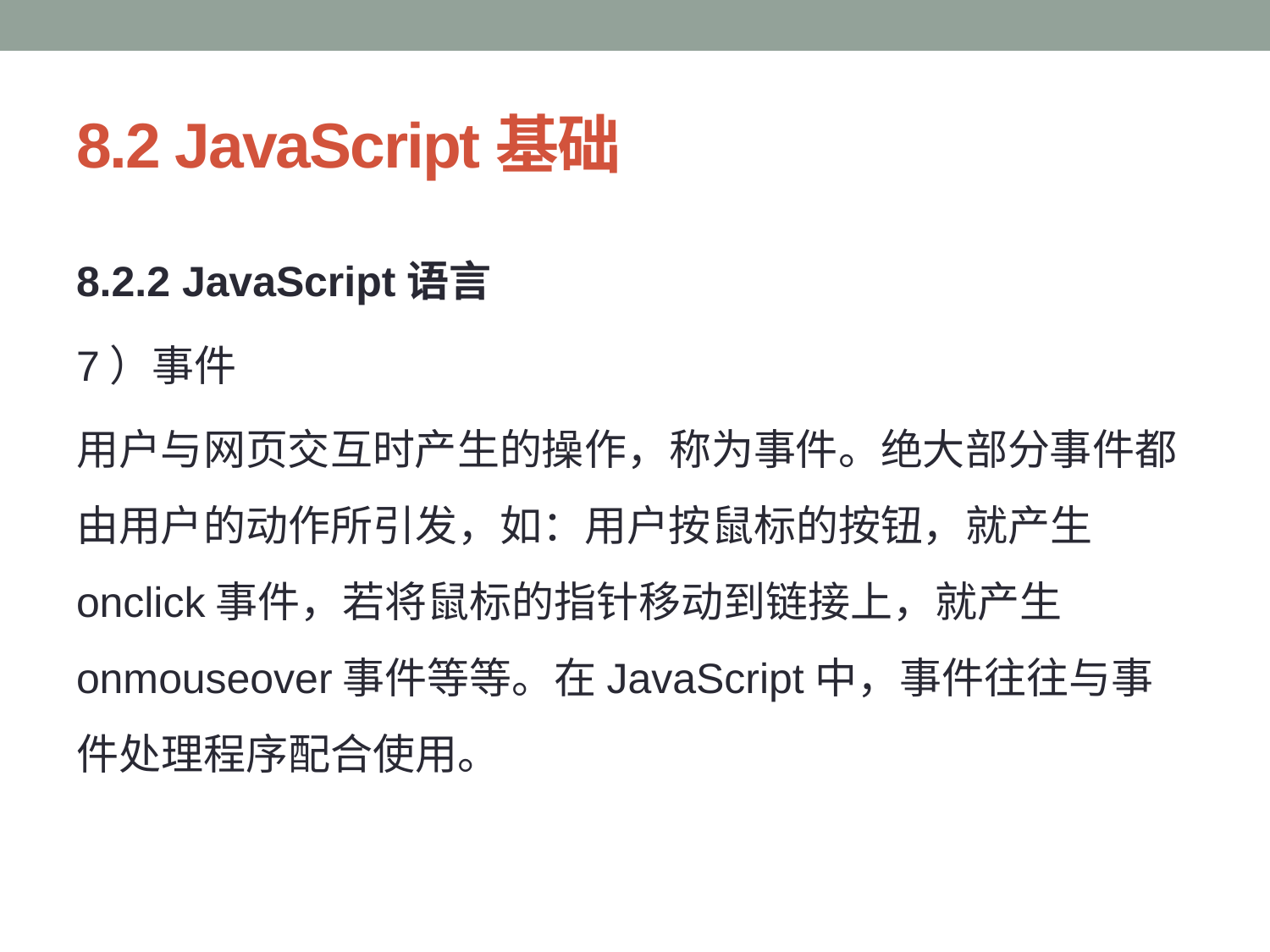

# 8.2 JavaScript基础
8.2.2 JavaScript语言
7）事件
用户与网页交互时产生的操作，称为事件。绝大部分事件都由用户的动作所引发，如：用户按鼠标的按钮，就产生onclick事件，若将鼠标的指针移动到链接上，就产生onmouseover事件等等。在JavaScript中，事件往往与事件处理程序配合使用。